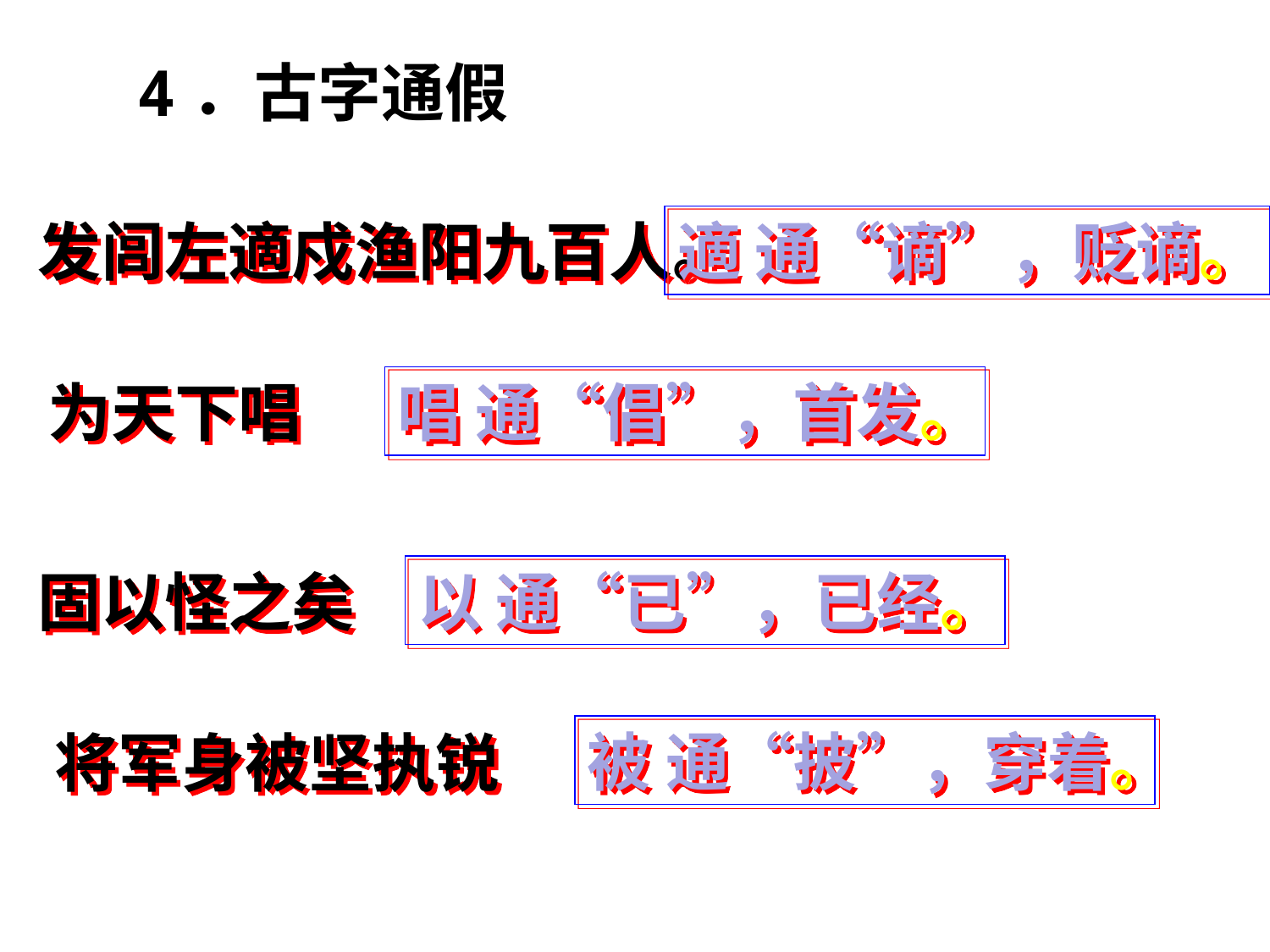

4．古字通假
发闾左適戍渔阳九百人。
適 通“谪”，贬谪。
为天下唱
唱 通“倡”，首发。
固以怪之矣
以 通“已”，已经。
被 通“披”，穿着。
将军身被坚执锐